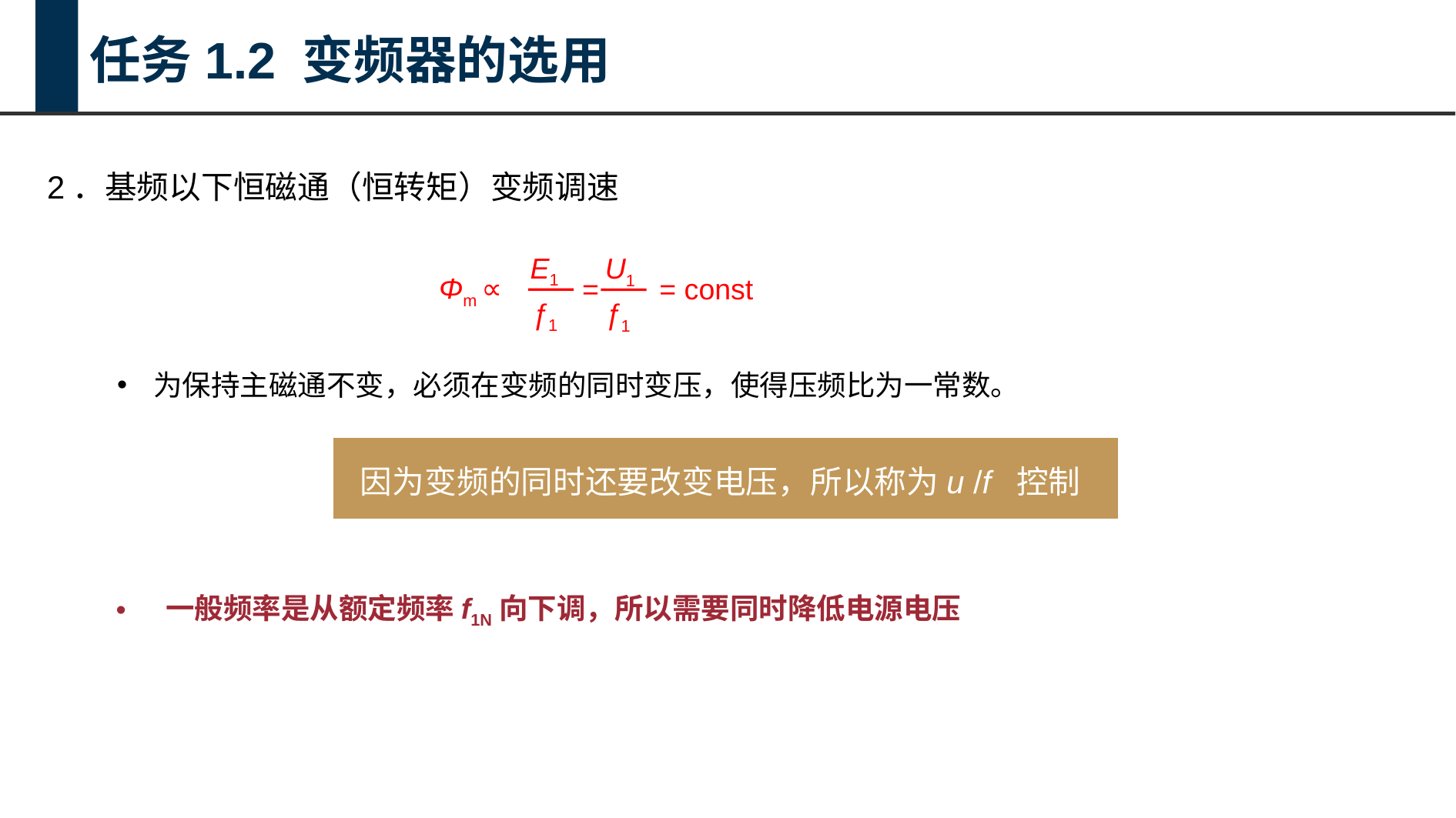

任务1.2 变频器的选用
2．基频以下恒磁通（恒转矩）变频调速
E1

ƒ1
U1

ƒ1
=
= const
Φm ∝
为保持主磁通不变，必须在变频的同时变压，使得压频比为一常数。

因为变频的同时还要改变电压，所以称为u /f  控制
 一般频率是从额定频率f1N向下调，所以需要同时降低电源电压